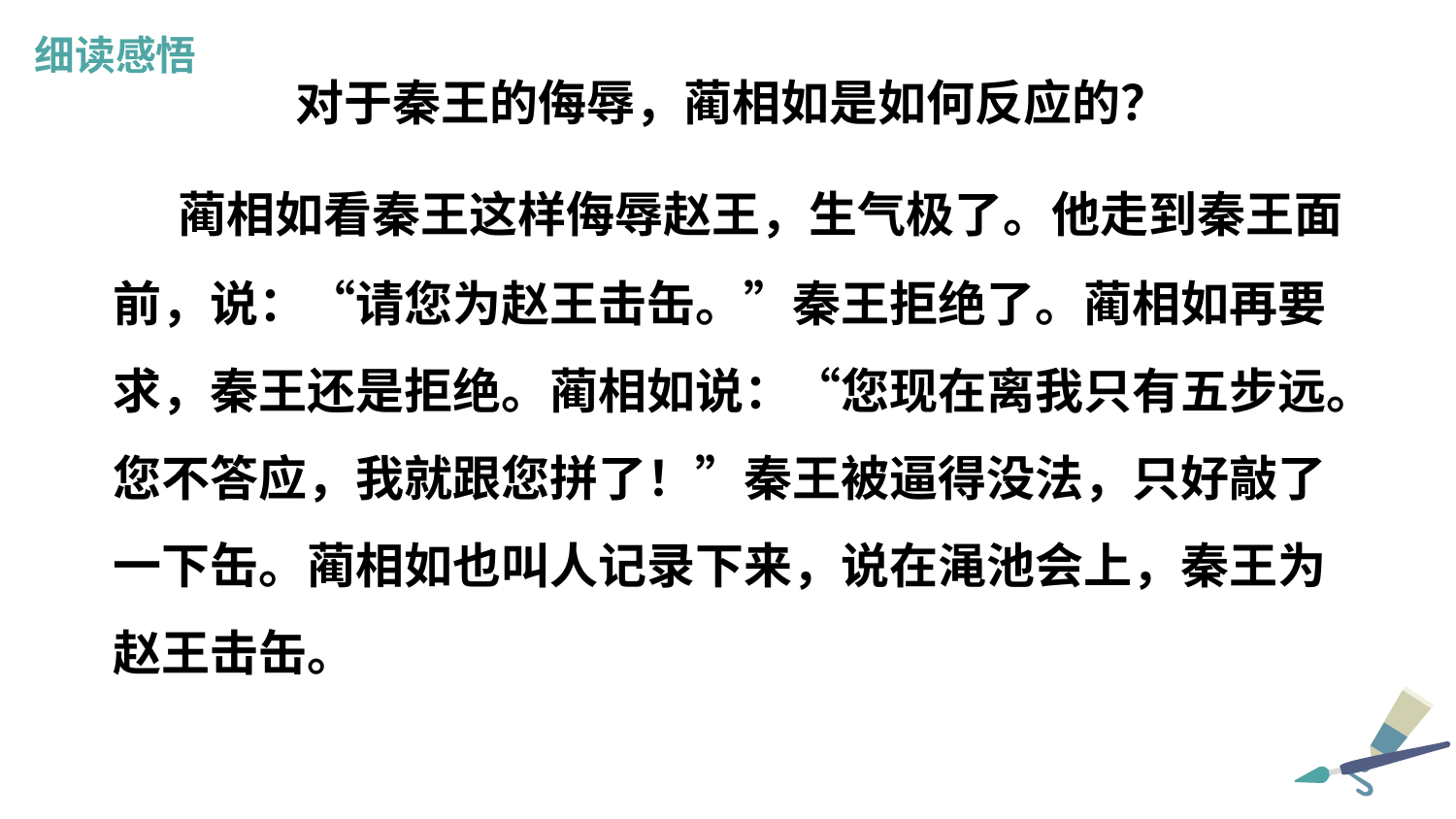

细读感悟
对于秦王的侮辱，蔺相如是如何反应的？
    蔺相如看秦王这样侮辱赵王，生气极了。他走到秦王面前，说：“请您为赵王击缶。”秦王拒绝了。蔺相如再要求，秦王还是拒绝。蔺相如说：“您现在离我只有五步远。您不答应，我就跟您拼了！”秦王被逼得没法，只好敲了一下缶。蔺相如也叫人记录下来，说在渑池会上，秦王为赵王击缶。